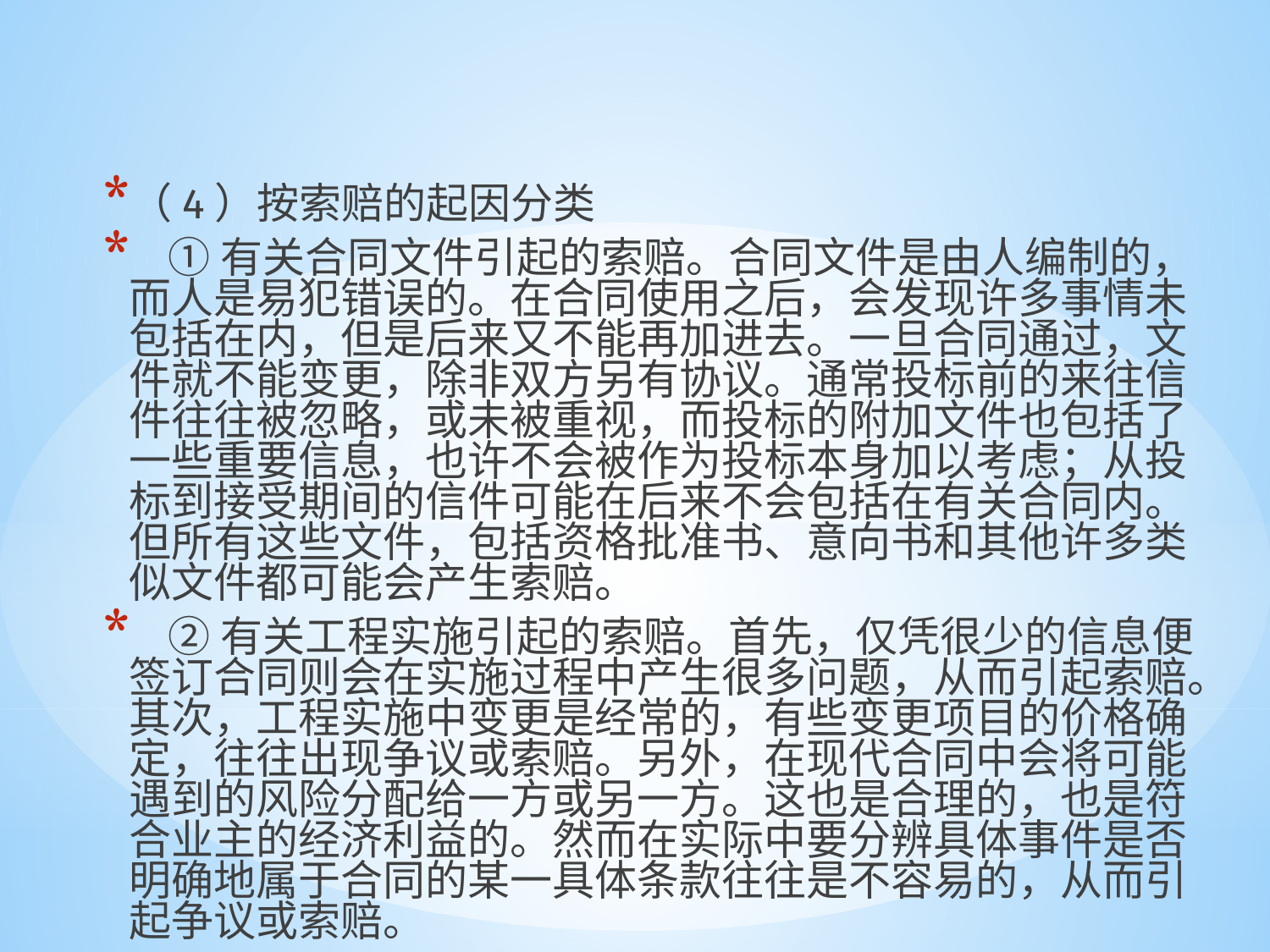

（4）按索赔的起因分类
    ①有关合同文件引起的索赔。合同文件是由人编制的，而人是易犯错误的。在合同使用之后，会发现许多事情未包括在内，但是后来又不能再加进去。一旦合同通过，文件就不能变更，除非双方另有协议。通常投标前的来往信件往往被忽略，或未被重视，而投标的附加文件也包括了一些重要信息，也许不会被作为投标本身加以考虑；从投标到接受期间的信件可能在后来不会包括在有关合同内。但所有这些文件，包括资格批准书、意向书和其他许多类似文件都可能会产生索赔。
    ②有关工程实施引起的索赔。首先，仅凭很少的信息便签订合同则会在实施过程中产生很多问题，从而引起索赔。其次，工程实施中变更是经常的，有些变更项目的价格确定，往往出现争议或索赔。另外，在现代合同中会将可能遇到的风险分配给一方或另一方。这也是合理的，也是符合业主的经济利益的。然而在实际中要分辨具体事件是否明确地属于合同的某一具体条款往往是不容易的，从而引起争议或索赔。
#